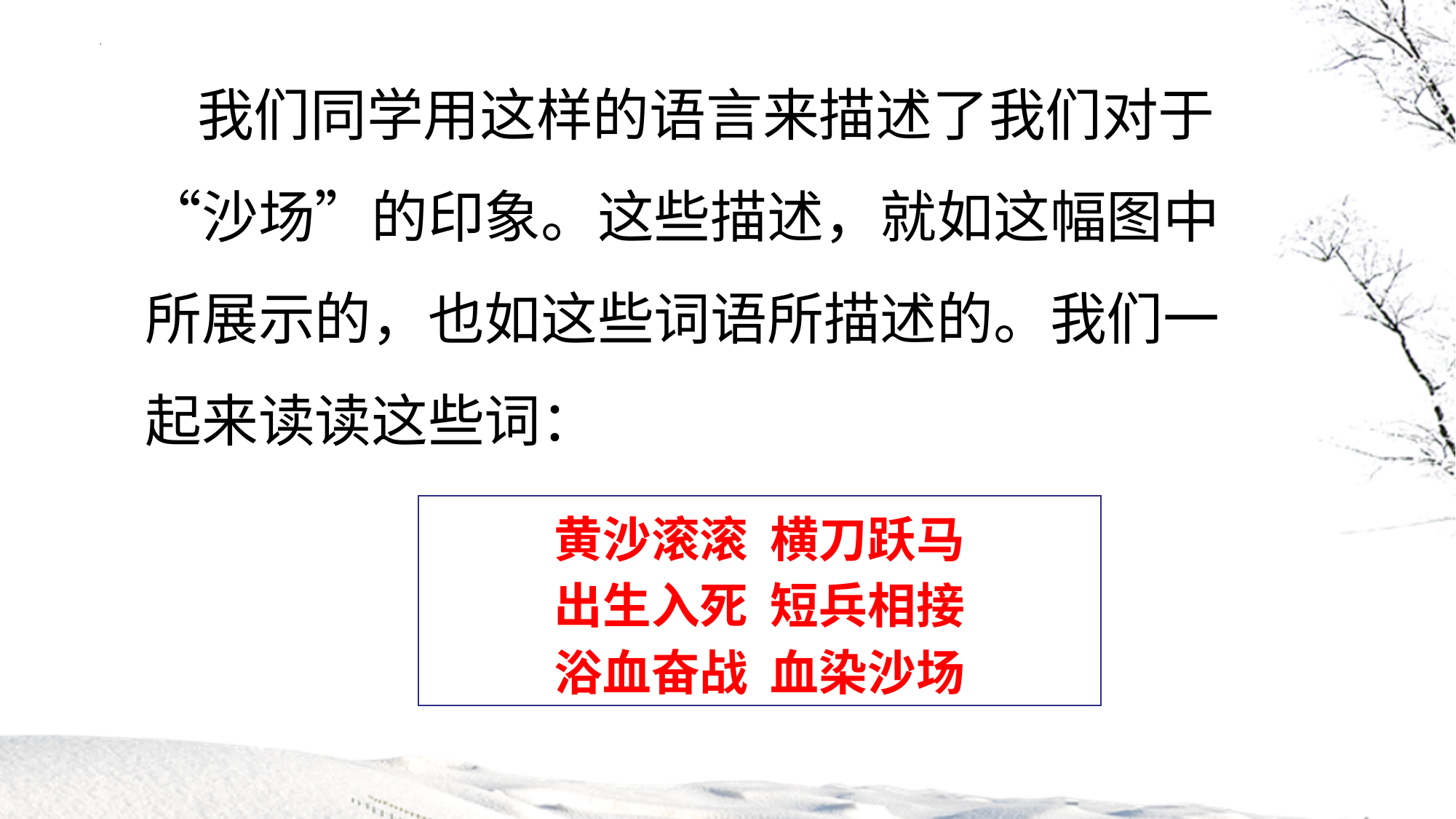

我们同学用这样的语言来描述了我们对于“沙场”的印象。这些描述，就如这幅图中所展示的，也如这些词语所描述的。我们一起来读读这些词：
黄沙滚滚  横刀跃马
出生入死  短兵相接
浴血奋战  血染沙场